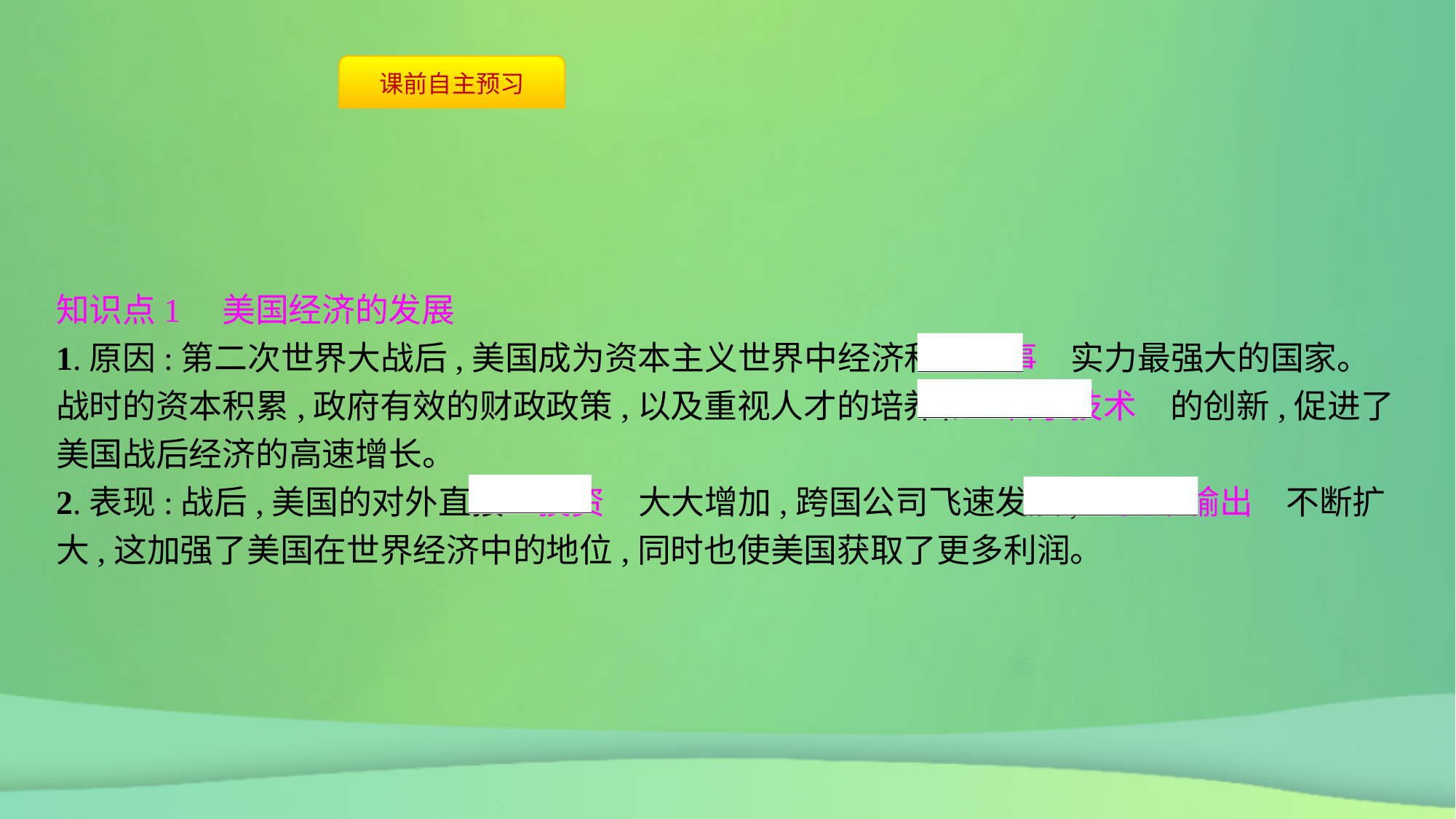

知识点1　美国经济的发展
1.原因:第二次世界大战后,美国成为资本主义世界中经济和　军事　实力最强大的国家。战时的资本积累,政府有效的财政政策,以及重视人才的培养和　科学技术　的创新,促进了美国战后经济的高速增长。
2.表现:战后,美国的对外直接　投资　大大增加,跨国公司飞速发展,　资本输出　不断扩大,这加强了美国在世界经济中的地位,同时也使美国获取了更多利润。